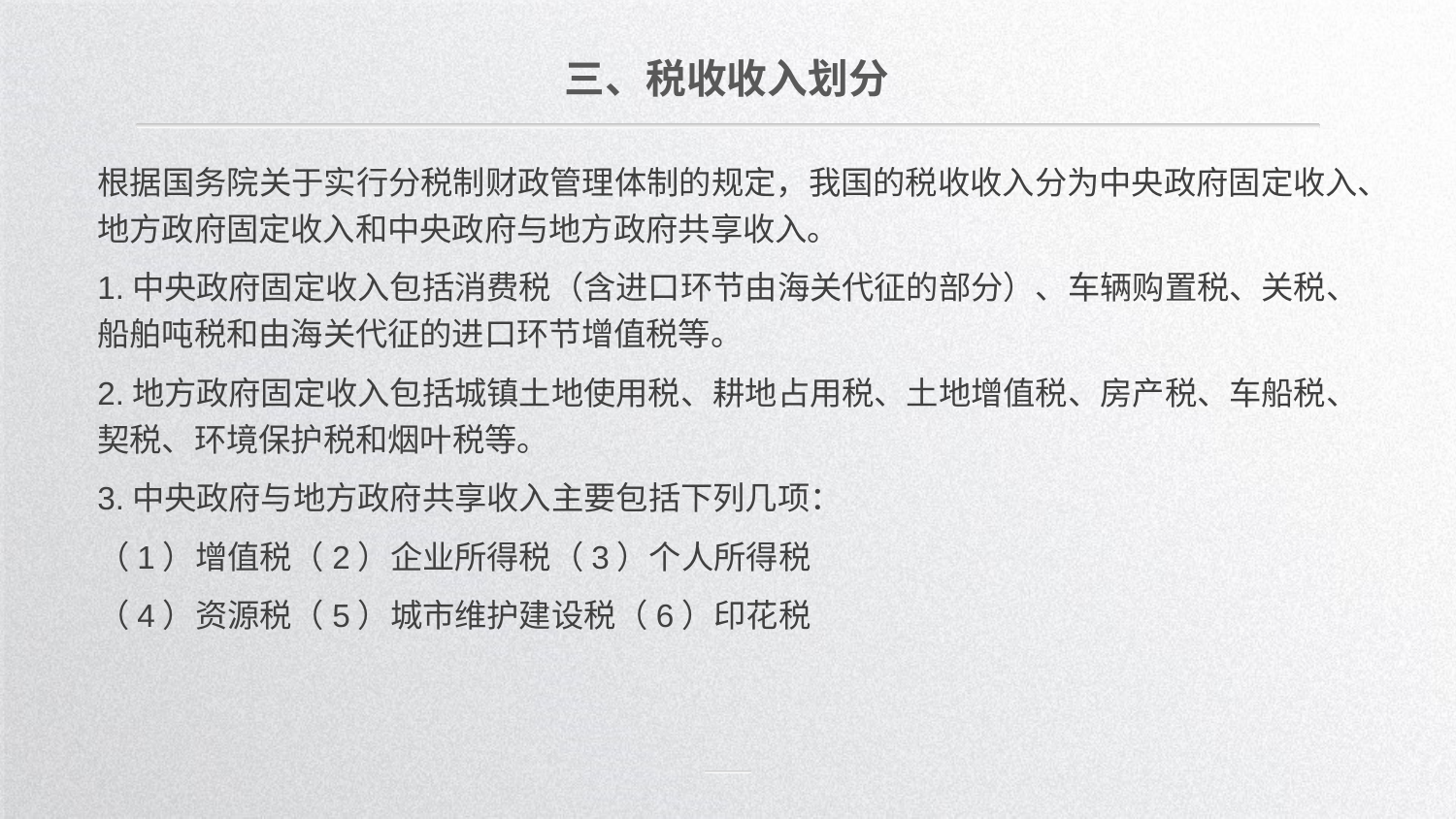

三、税收收入划分
根据国务院关于实行分税制财政管理体制的规定，我国的税收收入分为中央政府固定收入、地方政府固定收入和中央政府与地方政府共享收入。
1.中央政府固定收入包括消费税（含进口环节由海关代征的部分）、车辆购置税、关税、船舶吨税和由海关代征的进口环节增值税等。
2.地方政府固定收入包括城镇土地使用税、耕地占用税、土地增值税、房产税、车船税、契税、环境保护税和烟叶税等。
3.中央政府与地方政府共享收入主要包括下列几项：
（1）增值税（2）企业所得税（3）个人所得税
（4）资源税（5）城市维护建设税（6）印花税